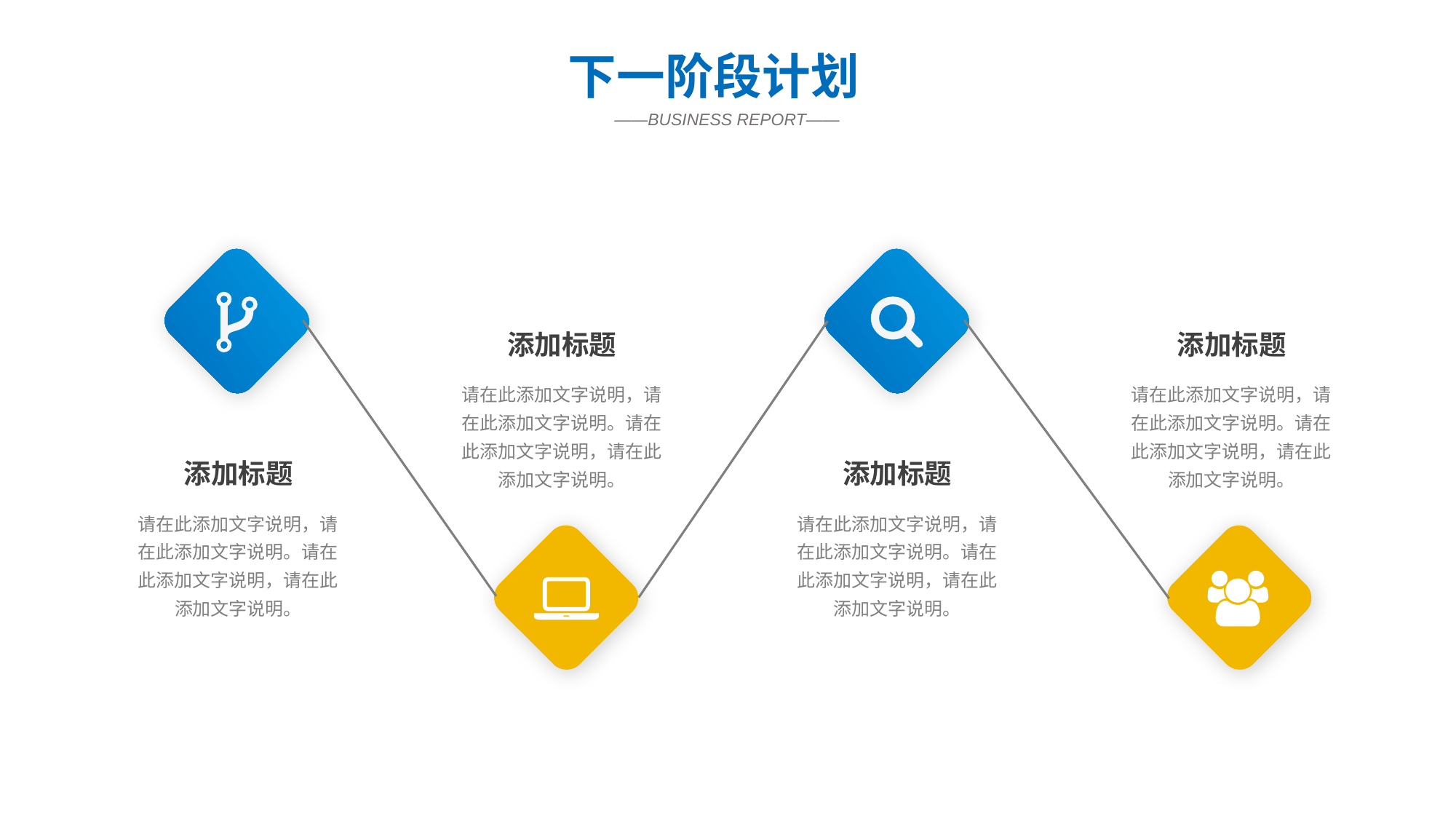

下一阶段计划
 ——BUSINESS REPORT——

添加标题
添加标题
请在此添加文字说明，请在此添加文字说明。请在此添加文字说明，请在此添加文字说明。
请在此添加文字说明，请在此添加文字说明。请在此添加文字说明，请在此添加文字说明。
添加标题
添加标题
请在此添加文字说明，请在此添加文字说明。请在此添加文字说明，请在此添加文字说明。
请在此添加文字说明，请在此添加文字说明。请在此添加文字说明，请在此添加文字说明。